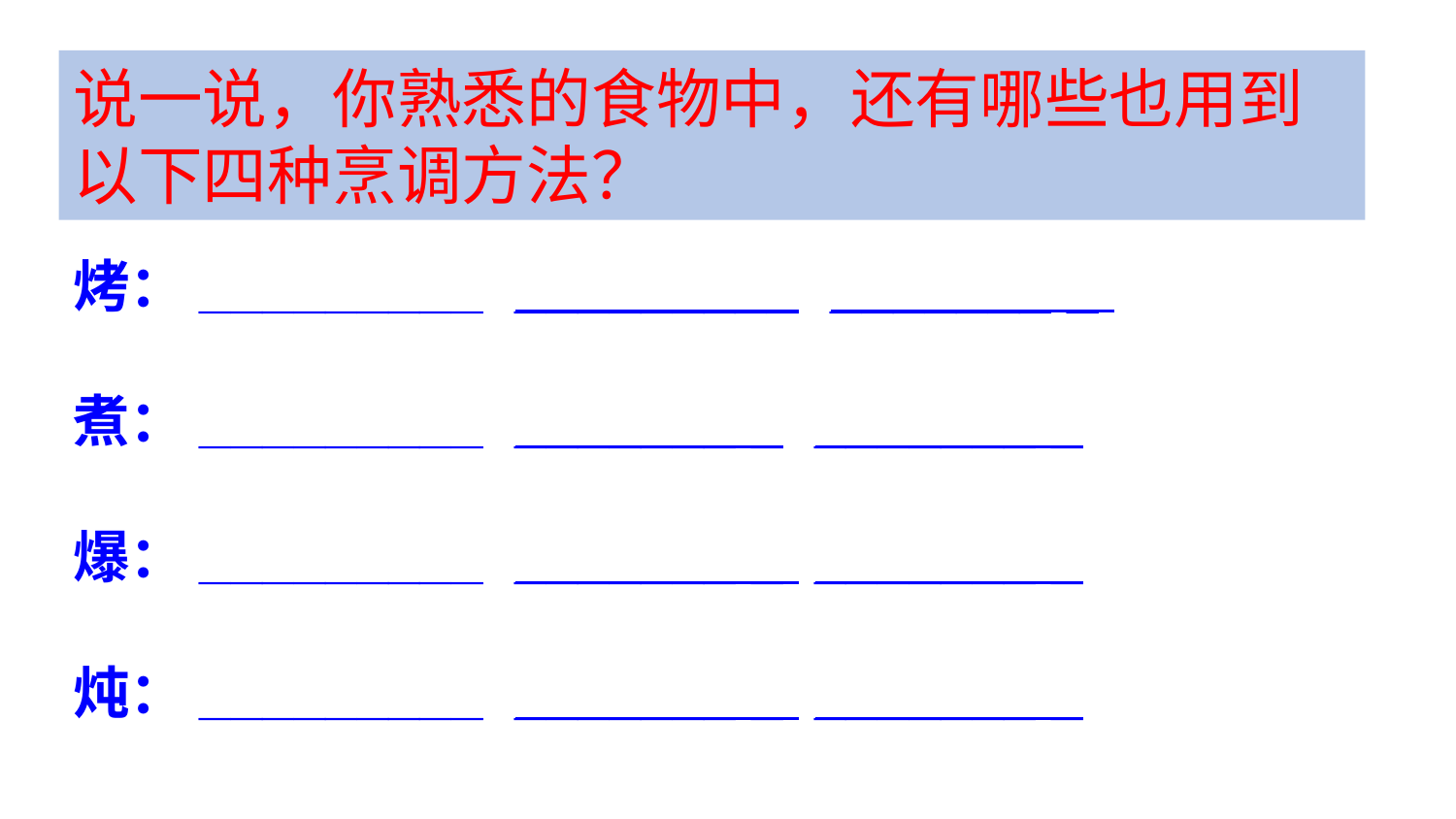

说一说，你熟悉的食物中，还有哪些也用到以下四种烹调方法？
烤：_________  _________  _______ _

煮：_________  _______ _  _______ _

爆：_________  _______ _  _______ _

炖：_________  _______ _  _______ _